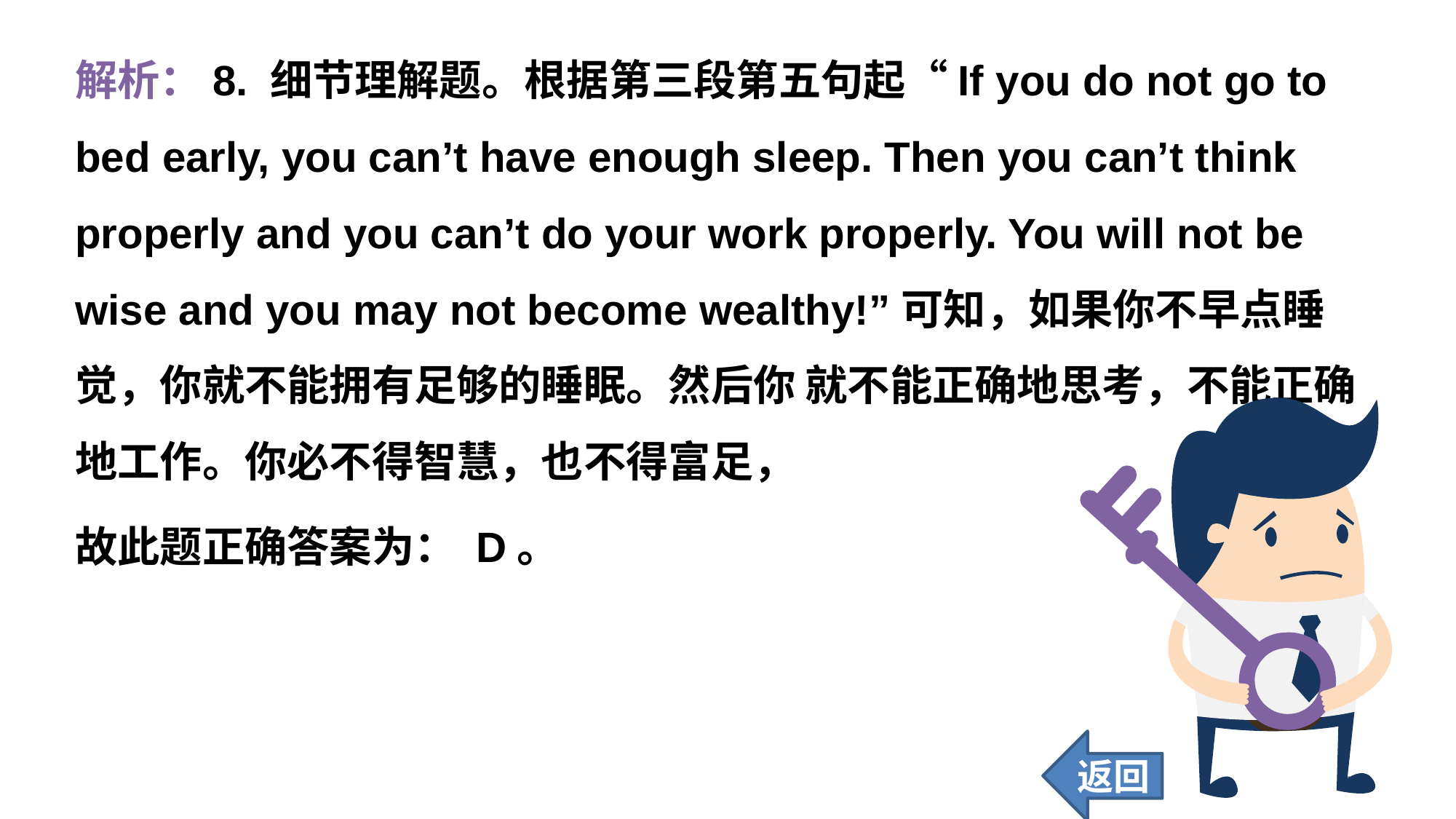

解析：8. 细节理解题。根据第三段第五句起“If you do not go to bed early, you can’t have enough sleep. Then you can’t think properly and you can’t do your work properly. You will not be wise and you may not become wealthy!”可知，如果你不早点睡觉，你就不能拥有足够的睡眠。然后你 就不能正确地思考，不能正确地工作。你必不得智慧，也不得富足，
故此题正确答案为： D。

返回
126